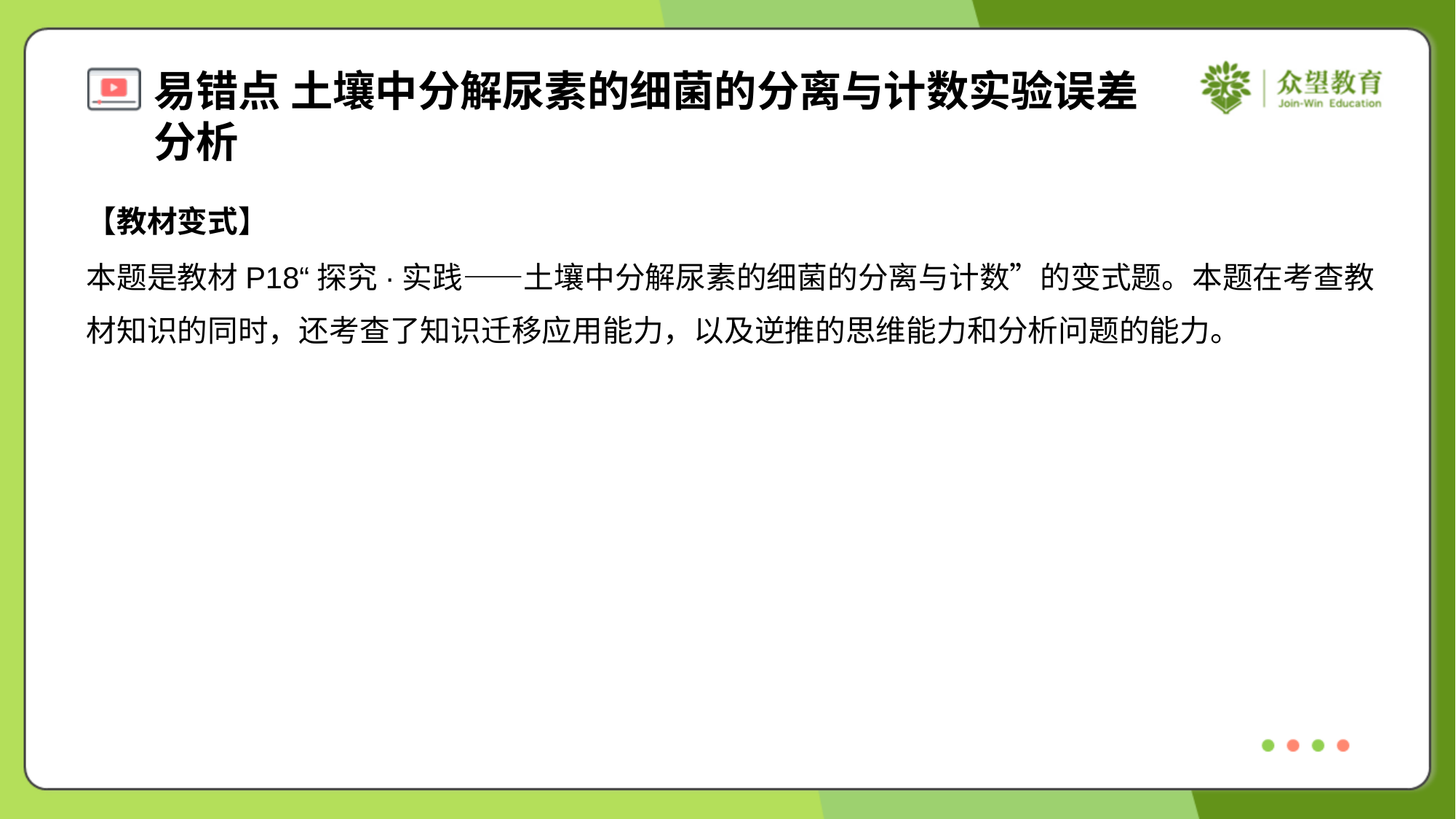

【教材变式】
本题是教材P18“探究·实践——土壤中分解尿素的细菌的分离与计数”的变式题。本题在考查教
材知识的同时，还考查了知识迁移应用能力，以及逆推的思维能力和分析问题的能力。